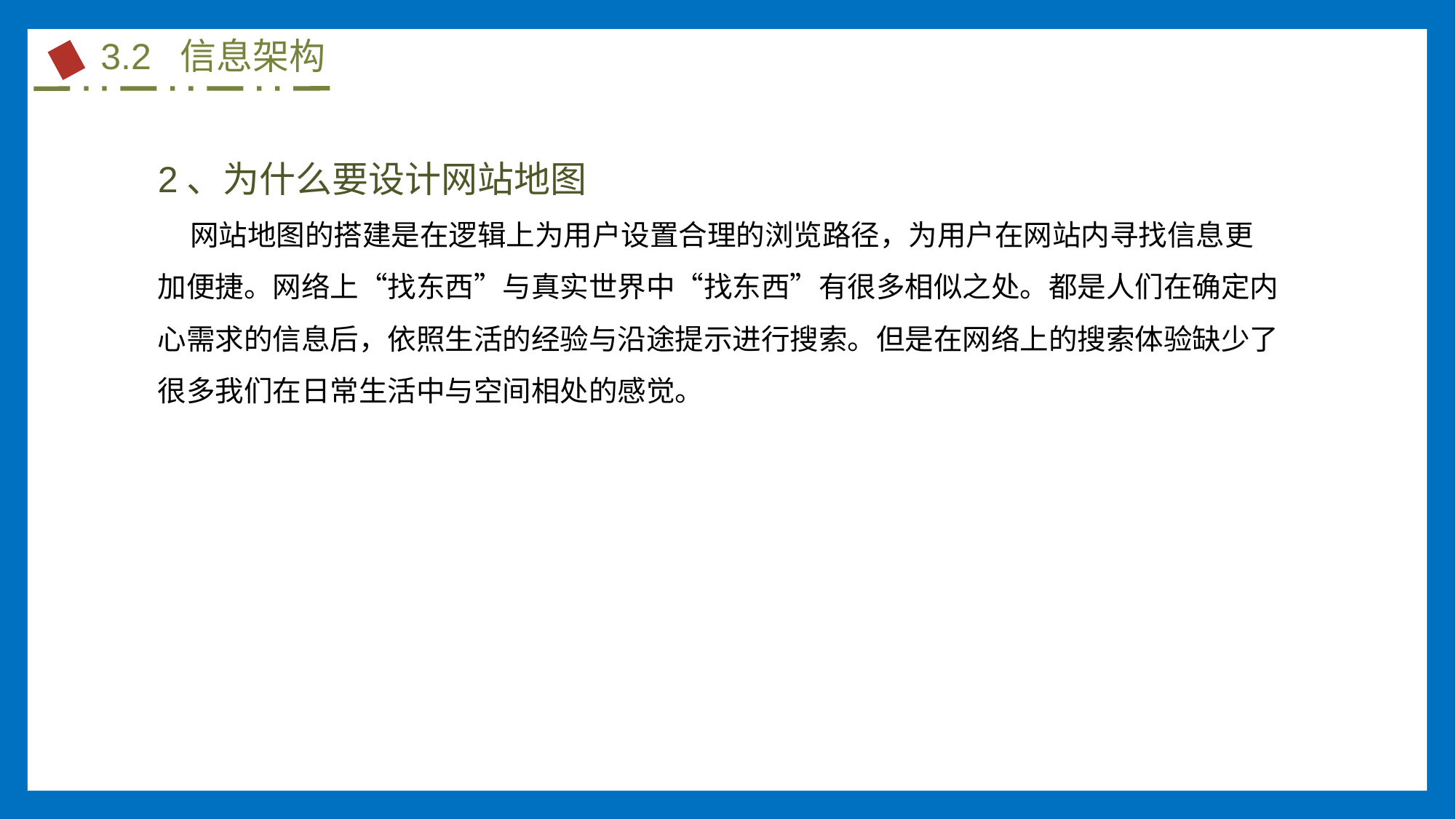

3.2  信息架构

2、为什么要设计网站地图
    网站地图的搭建是在逻辑上为用户设置合理的浏览路径，为用户在网站内寻找信息更加便捷。网络上“找东西”与真实世界中“找东西”有很多相似之处。都是人们在确定内心需求的信息后，依照生活的经验与沿途提示进行搜索。但是在网络上的搜索体验缺少了很多我们在日常生活中与空间相处的感觉。